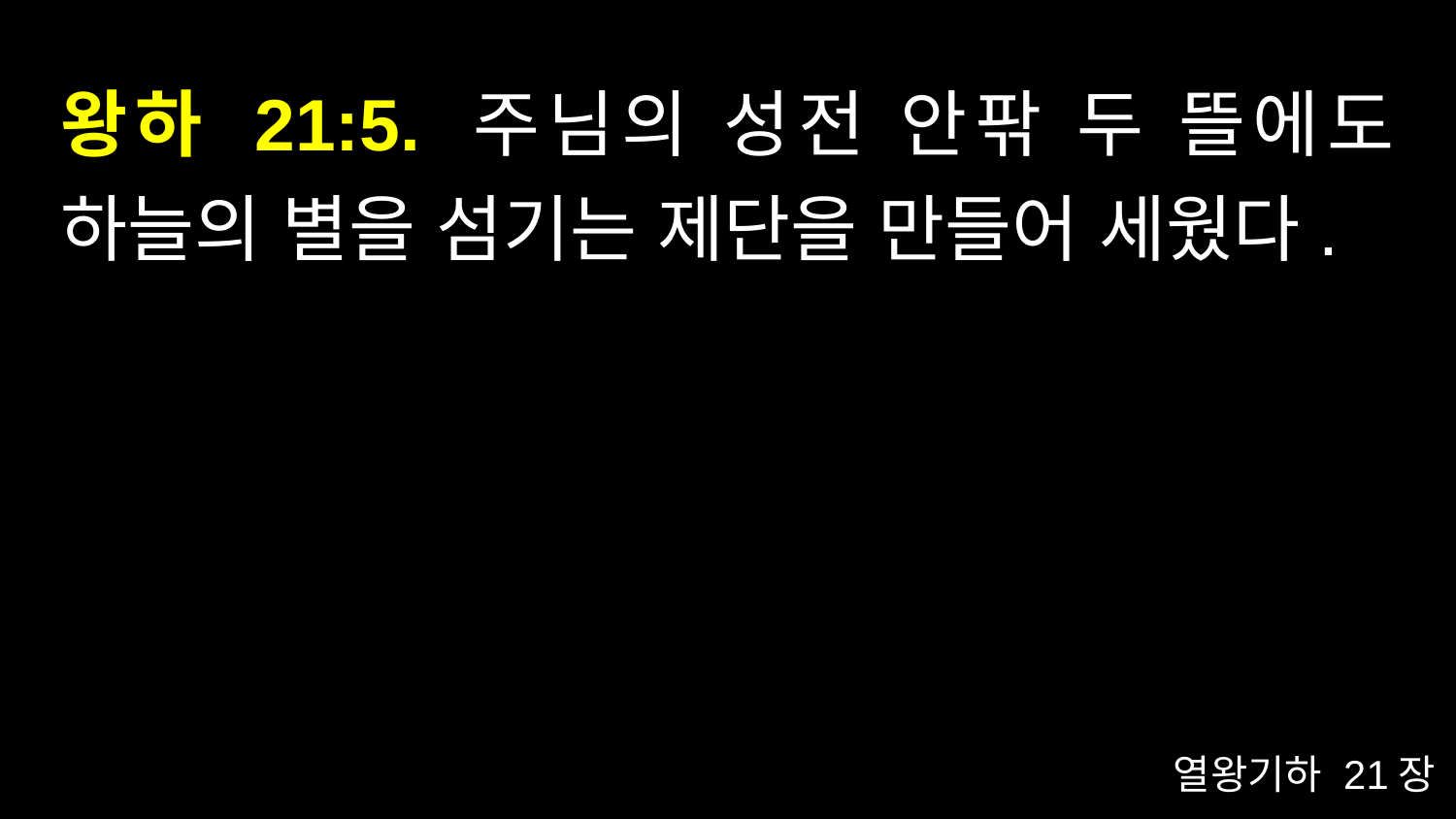

# 왕하 21:5. 주님의 성전 안팎 두 뜰에도 하늘의 별을 섬기는 제단을 만들어 세웠다.
열왕기하 21장